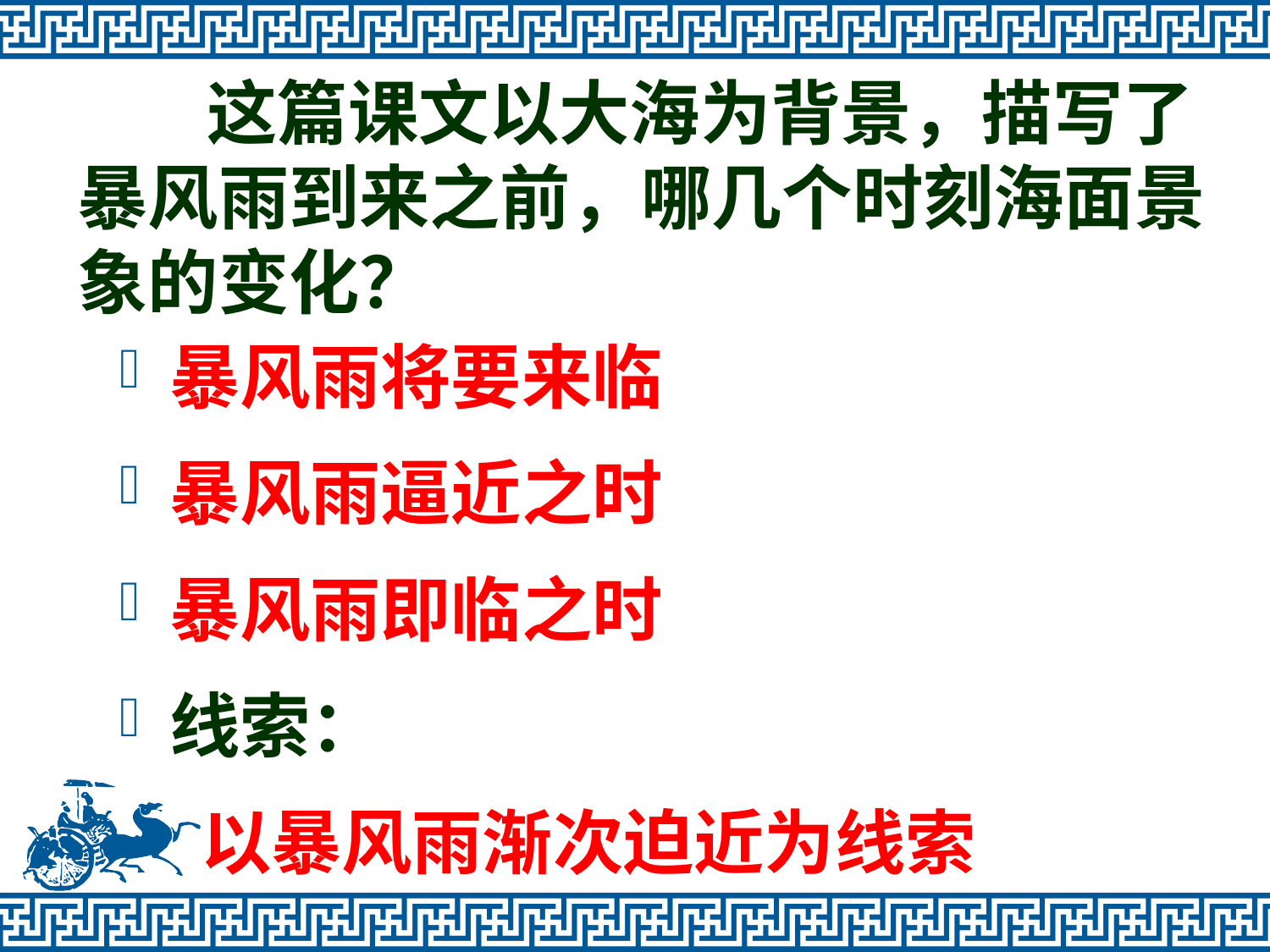

# 这篇课文以大海为背景，描写了暴风雨到来之前，哪几个时刻海面景象的变化？
暴风雨将要来临
暴风雨逼近之时
暴风雨即临之时
线索：
    以暴风雨渐次迫近为线索